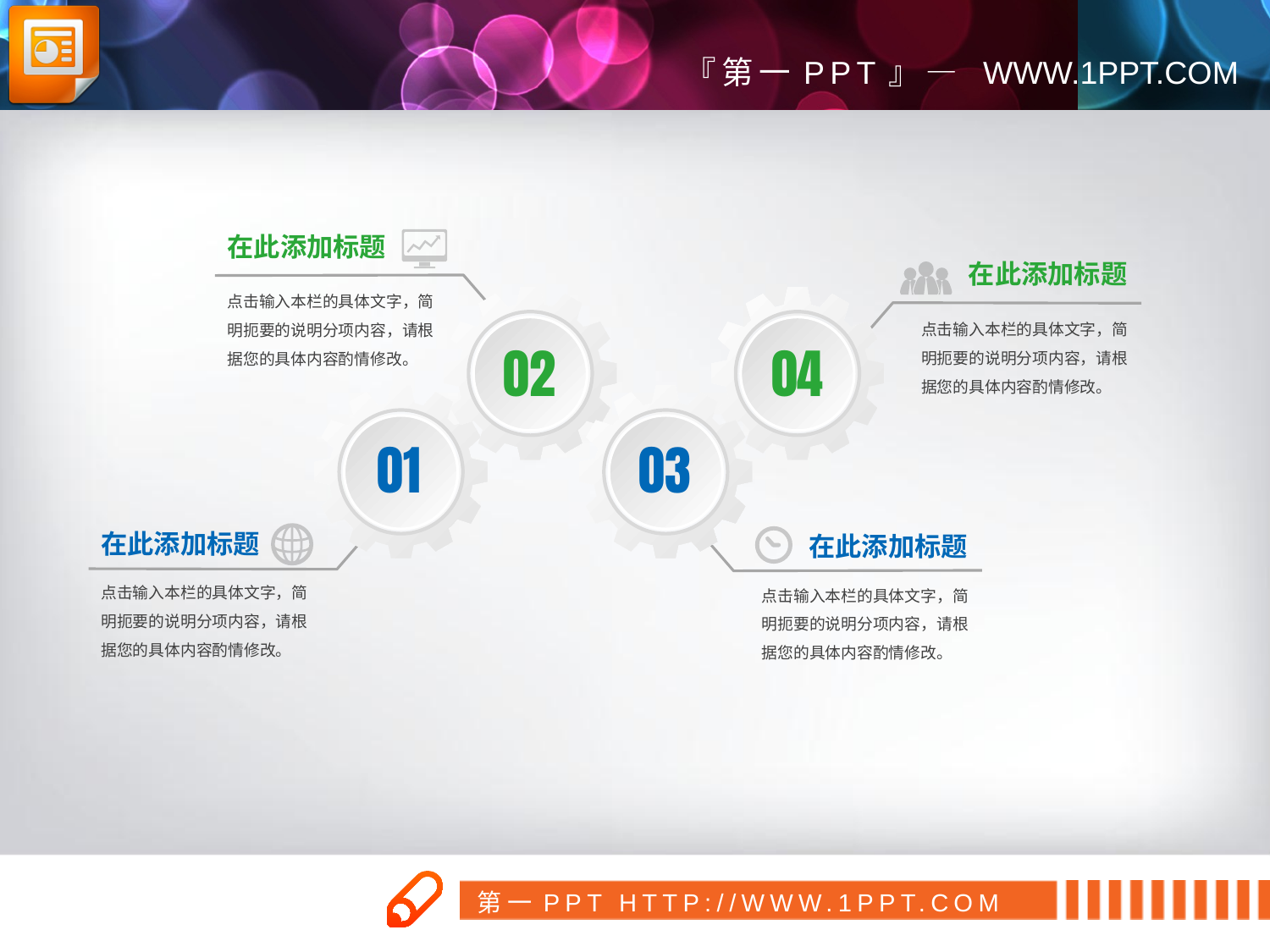

在此添加标题

点击输入本栏的具体文字，简明扼要的说明分项内容，请根据您的具体内容酌情修改。

在此添加标题

点击输入本栏的具体文字，简明扼要的说明分项内容，请根据您的具体内容酌情修改。

02

04

01

03

点击输入本栏的具体文字，简明扼要的说明分项内容，请根据您的具体内容酌情修改。

在此添加标题

点击输入本栏的具体文字，简明扼要的说明分项内容，请根据您的具体内容酌情修改。

在此添加标题